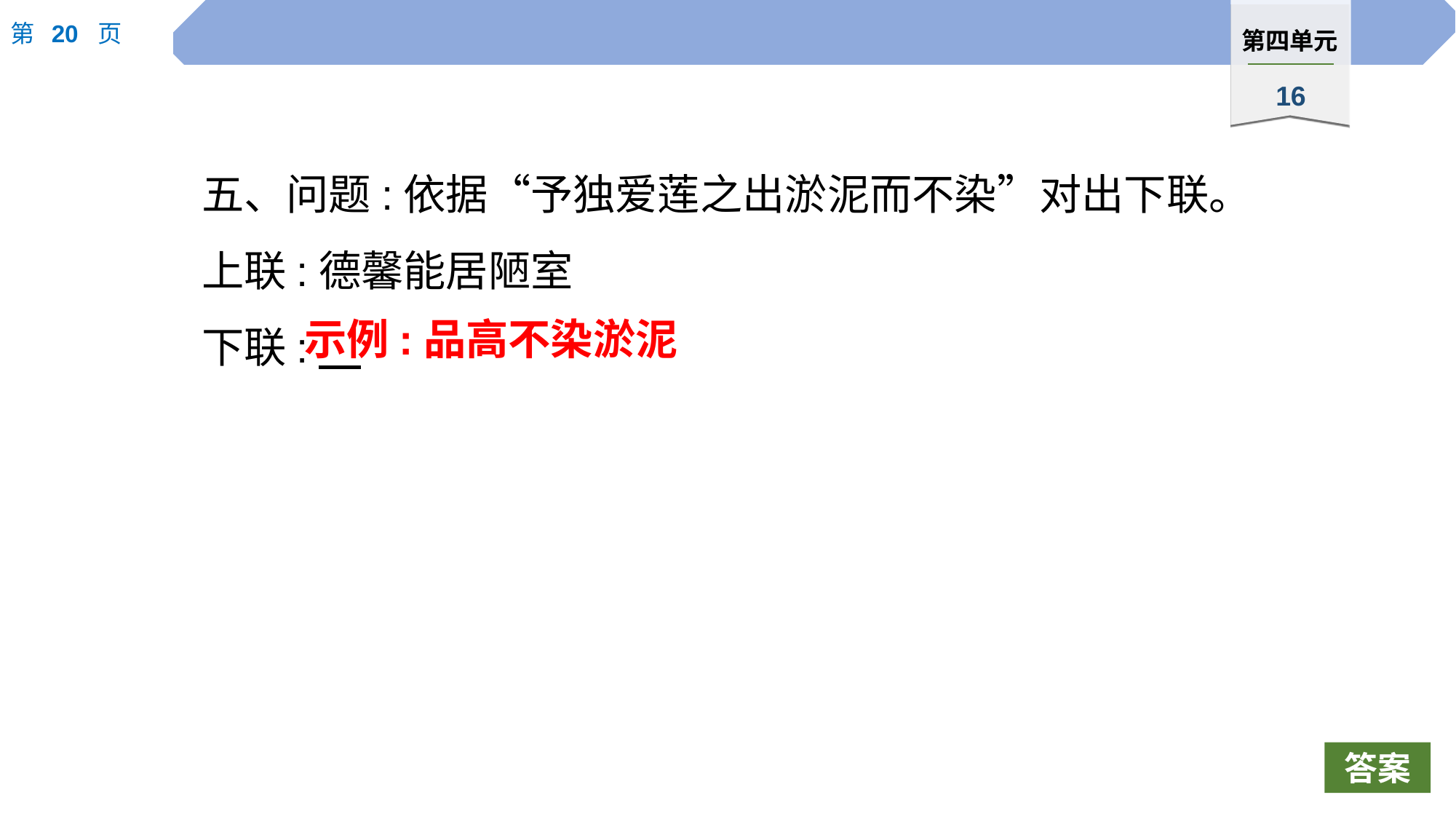

五、问题:依据“予独爱莲之出淤泥而不染”对出下联。
上联:德馨能居陋室
下联:

示例:品高不染淤泥
答案